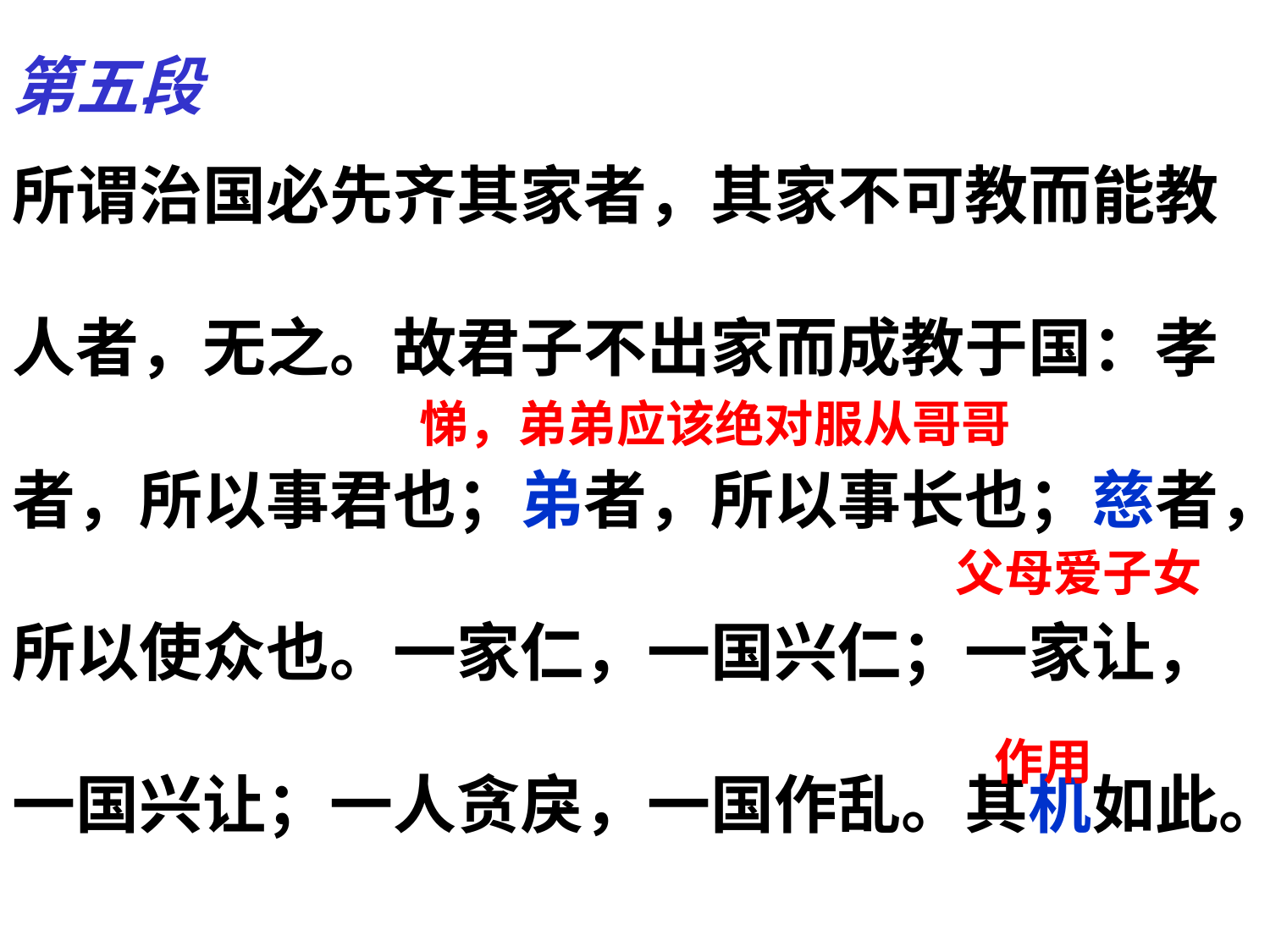

第五段
所谓治国必先齐其家者，其家不可教而能教

人者，无之。故君子不出家而成教于国：孝

者，所以事君也；弟者，所以事长也；慈者，

所以使众也。一家仁，一国兴仁；一家让，

一国兴让；一人贪戾，一国作乱。其机如此。
悌，弟弟应该绝对服从哥哥
父母爱子女
作用